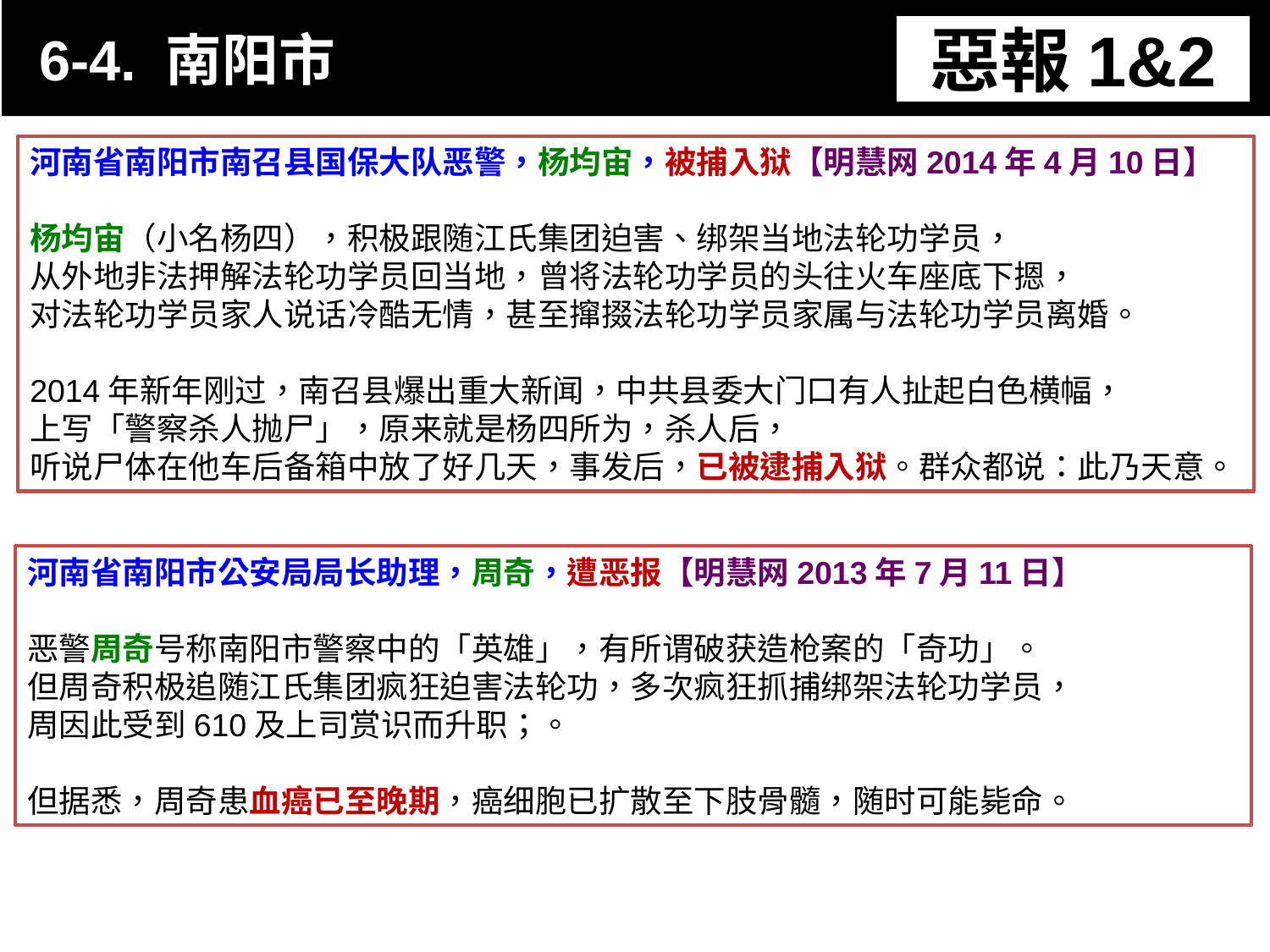

惡報1&2

  6-4. 南阳市
11-3. XX市官員惡報實例
河南省南阳市南召县国保大队恶警，杨均宙，被捕入狱【明慧网2014年4月10日】

杨均宙（小名杨四），积极跟随江氏集团迫害、绑架当地法轮功学员，
从外地非法押解法轮功学员回当地，曾将法轮功学员的头往火车座底下摁，
对法轮功学员家人说话冷酷无情，甚至撺掇法轮功学员家属与法轮功学员离婚。

2014年新年刚过，南召县爆出重大新闻，中共县委大门口有人扯起白色横幅，
上写「警察杀人抛尸」，原来就是杨四所为，杀人后，
听说尸体在他车后备箱中放了好几天，事发后，已被逮捕入狱。群众都说：此乃天意。
河南省南阳市公安局局长助理，周奇，遭恶报【明慧网2013年7月11日】

恶警周奇号称南阳市警察中的「英雄」，有所谓破获造枪案的「奇功」。
但周奇积极追随江氏集团疯狂迫害法轮功，多次疯狂抓捕绑架法轮功学员，
周因此受到610及上司赏识而升职；。

但据悉，周奇患血癌已至晚期，癌细胞已扩散至下肢骨髓，随时可能毙命。